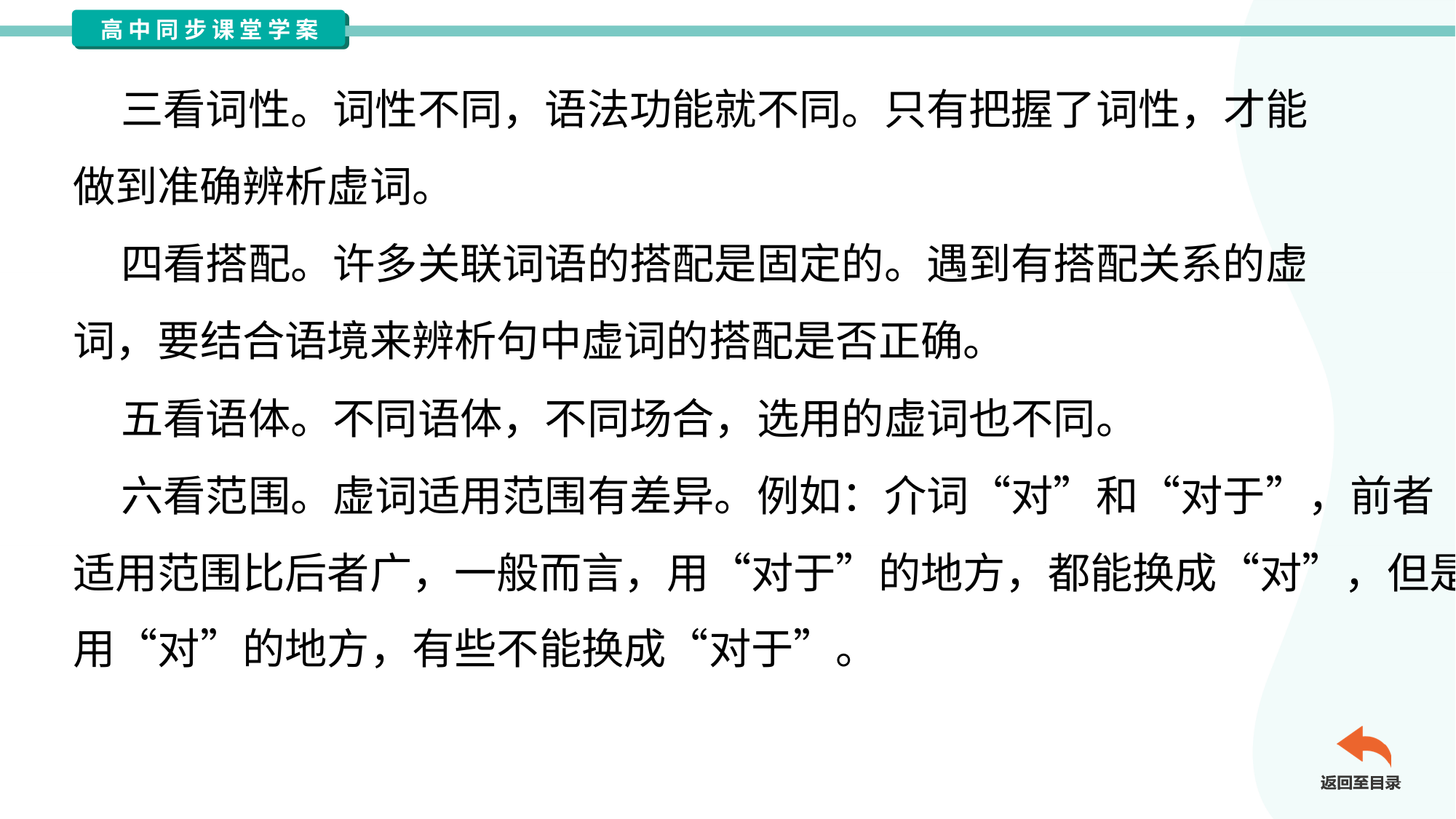

三看词性。词性不同，语法功能就不同。只有把握了词性，才能
做到准确辨析虚词。
    四看搭配。许多关联词语的搭配是固定的。遇到有搭配关系的虚
词，要结合语境来辨析句中虚词的搭配是否正确。
    五看语体。不同语体，不同场合，选用的虚词也不同。
    六看范围。虚词适用范围有差异。例如：介词“对”和“对于”，前者
适用范围比后者广，一般而言，用“对于”的地方，都能换成“对”，但是
用“对”的地方，有些不能换成“对于”。#3.1.7